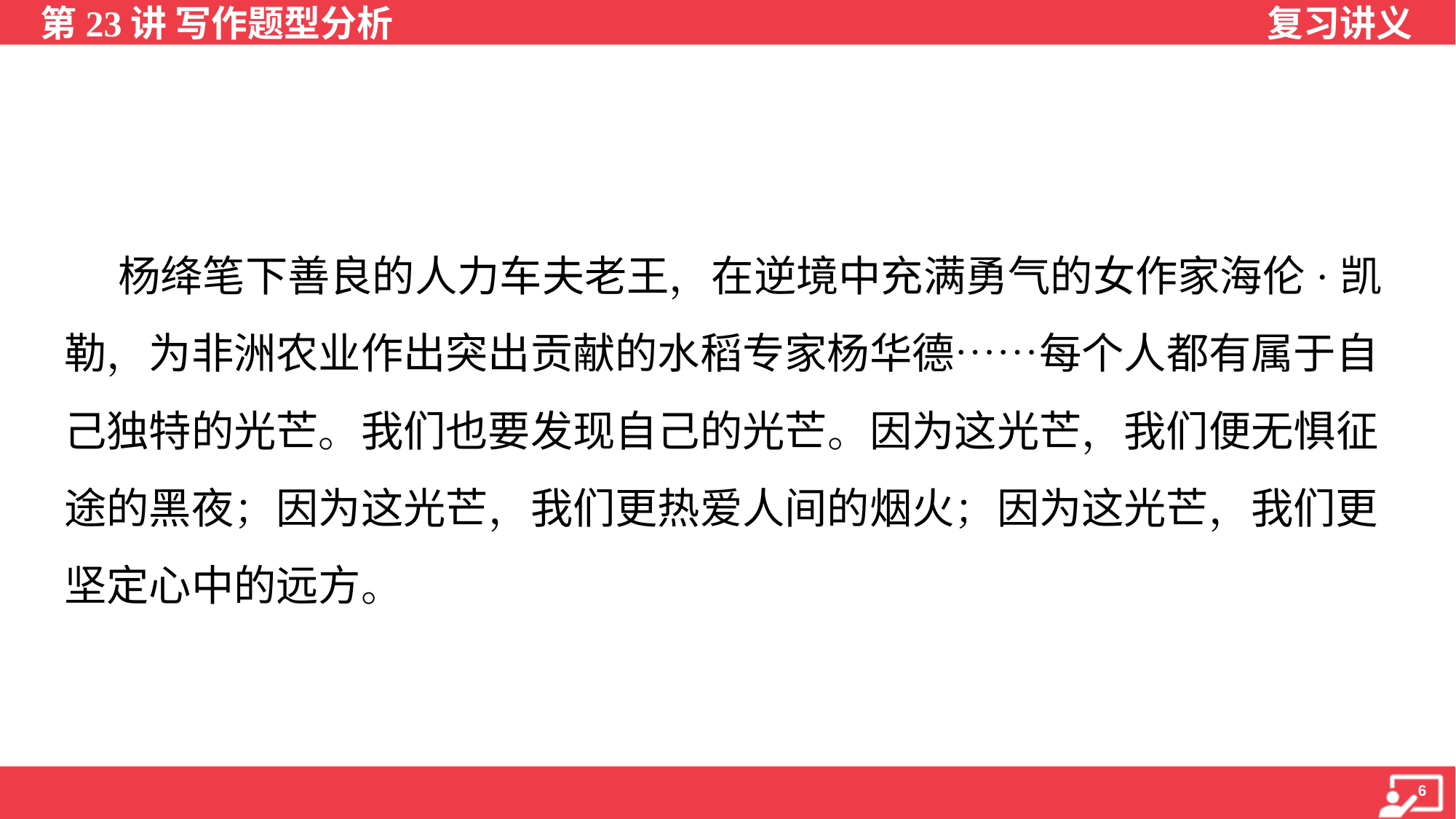

杨绛笔下善良的人力车夫老王，在逆境中充满勇气的女作家海伦·凯
勒，为非洲农业作出突出贡献的水稻专家杨华德……每个人都有属于自
己独特的光芒。我们也要发现自己的光芒。因为这光芒，我们便无惧征
途的黑夜；因为这光芒，我们更热爱人间的烟火；因为这光芒，我们更
坚定心中的远方。